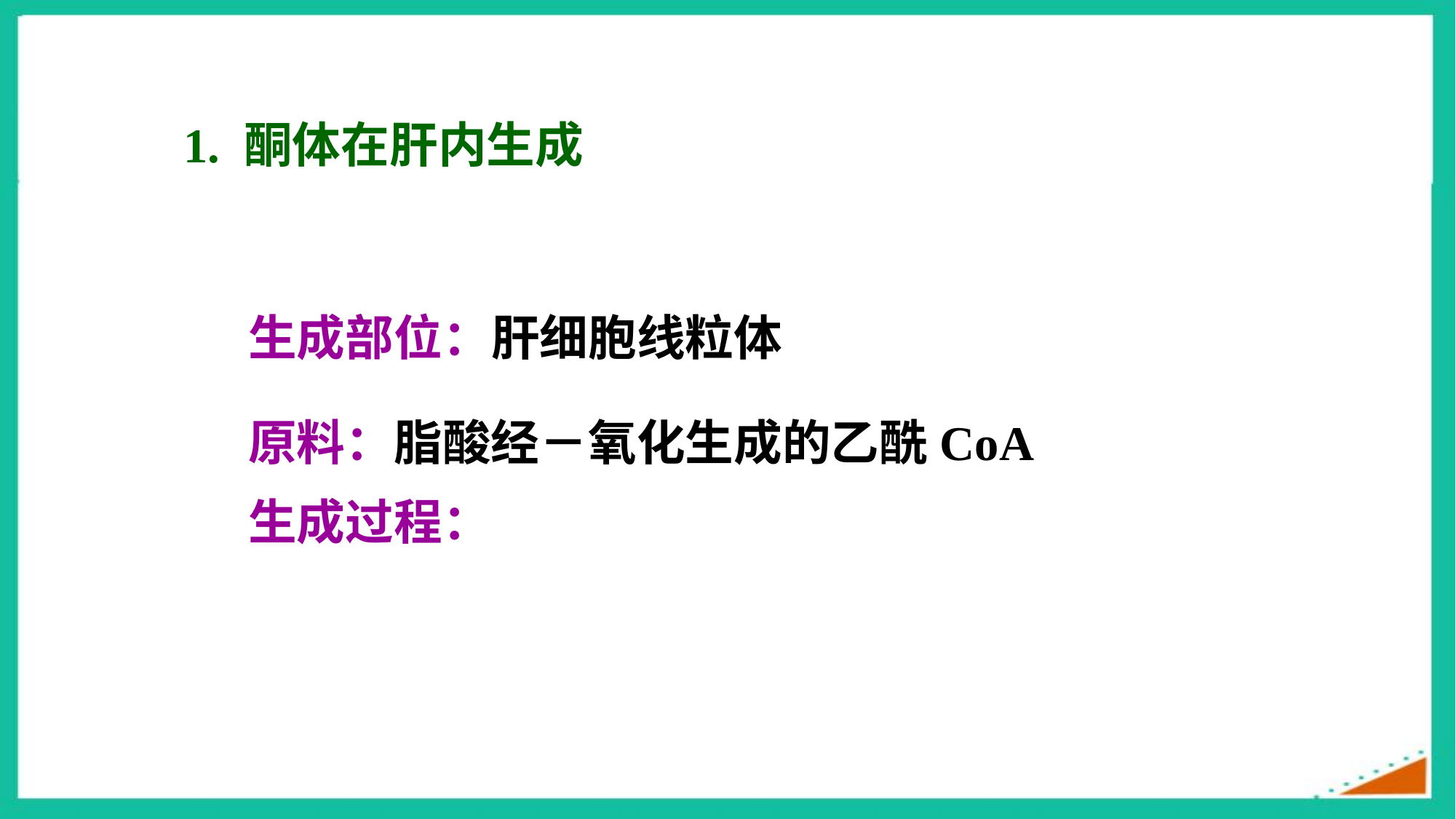

1. 酮体在肝内生成
生成部位：肝细胞线粒体
原料：脂酸经－氧化生成的乙酰CoA
生成过程：